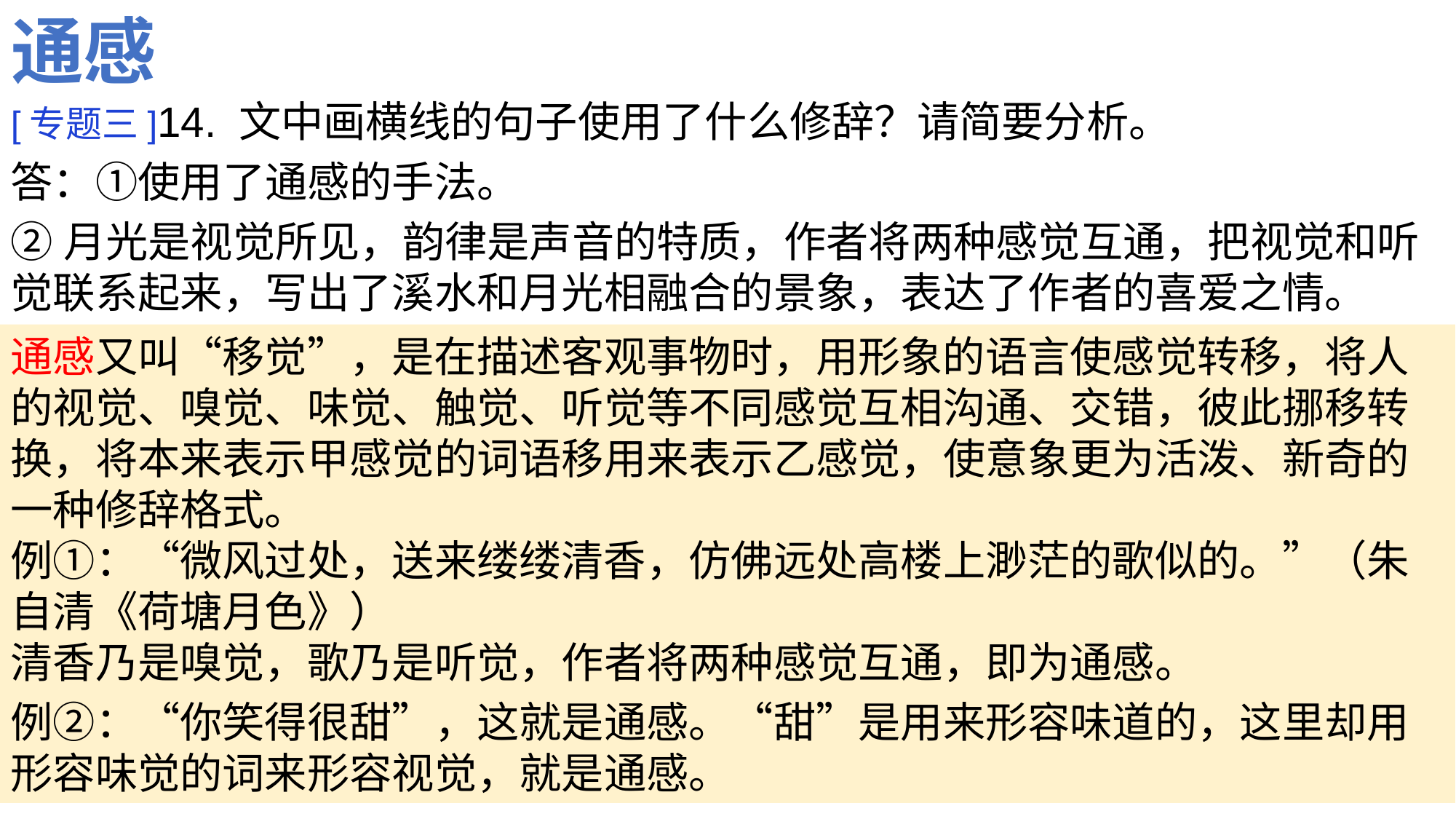

通感
[专题三]14. 文中画横线的句子使用了什么修辞？请简要分析。
答：①使用了通感的手法。
②月光是视觉所见，韵律是声音的特质，作者将两种感觉互通，把视觉和听觉联系起来，写出了溪水和月光相融合的景象，表达了作者的喜爱之情。
通感又叫“移觉”，是在描述客观事物时，用形象的语言使感觉转移，将人的视觉、嗅觉、味觉、触觉、听觉等不同感觉互相沟通、交错，彼此挪移转换，将本来表示甲感觉的词语移用来表示乙感觉，使意象更为活泼、新奇的一种修辞格式。
例①：“微风过处，送来缕缕清香，仿佛远处高楼上渺茫的歌似的。”（朱自清《荷塘月色》）
清香乃是嗅觉，歌乃是听觉，作者将两种感觉互通，即为通感。
例②：“你笑得很甜”，这就是通感。“甜”是用来形容味道的，这里却用形容味觉的词来形容视觉，就是通感。